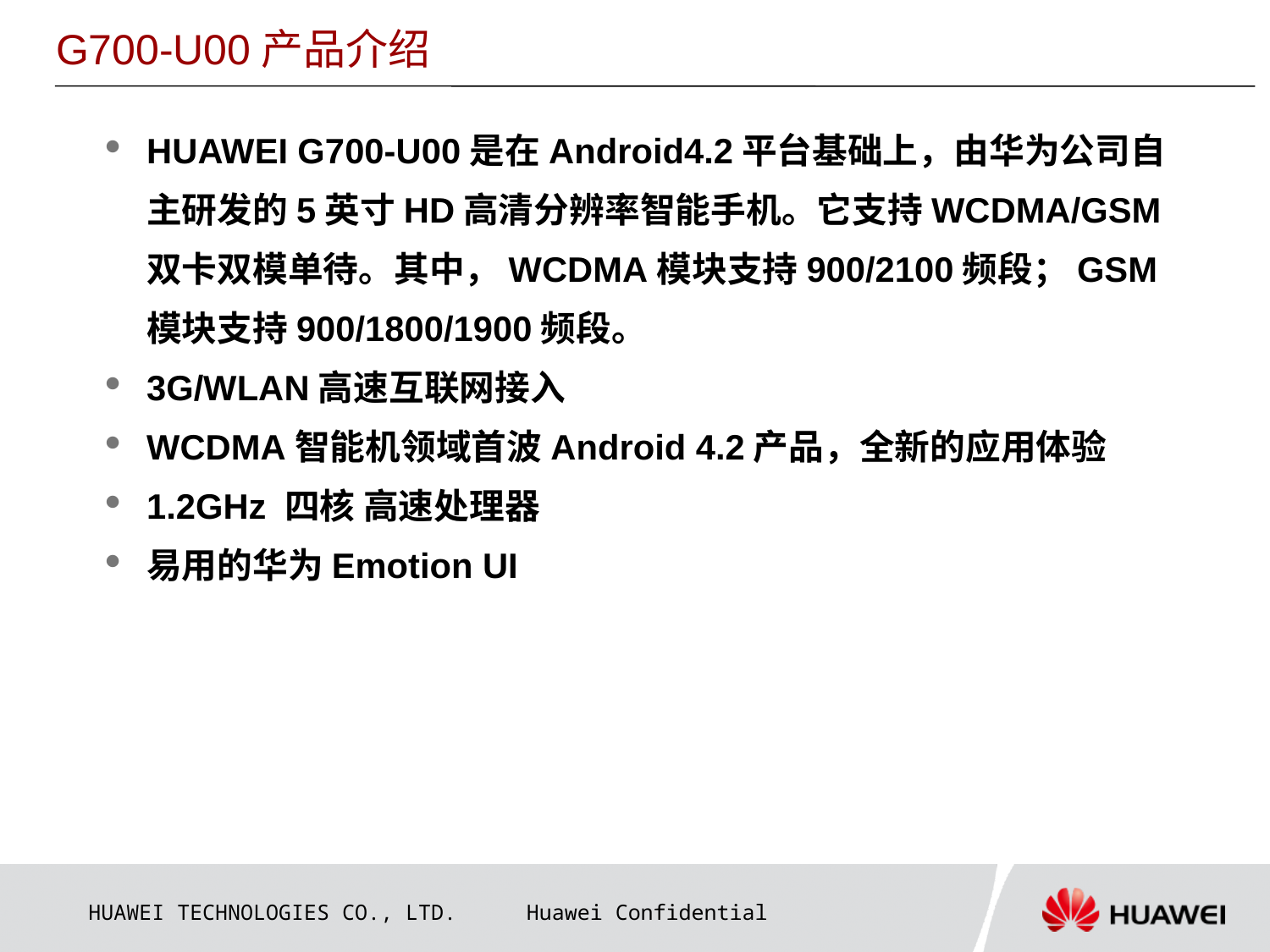

G700-U00产品介绍

HUAWEI G700-U00是在Android4.2平台基础上，由华为公司自主研发的5英寸HD高清分辨率智能手机。它支持WCDMA/GSM双卡双模单待。其中，WCDMA模块支持900/2100频段；GSM模块支持900/1800/1900频段。
3G/WLAN高速互联网接入
WCDMA智能机领域首波Android 4.2产品，全新的应用体验
1.2GHz 四核 高速处理器
易用的华为Emotion UI